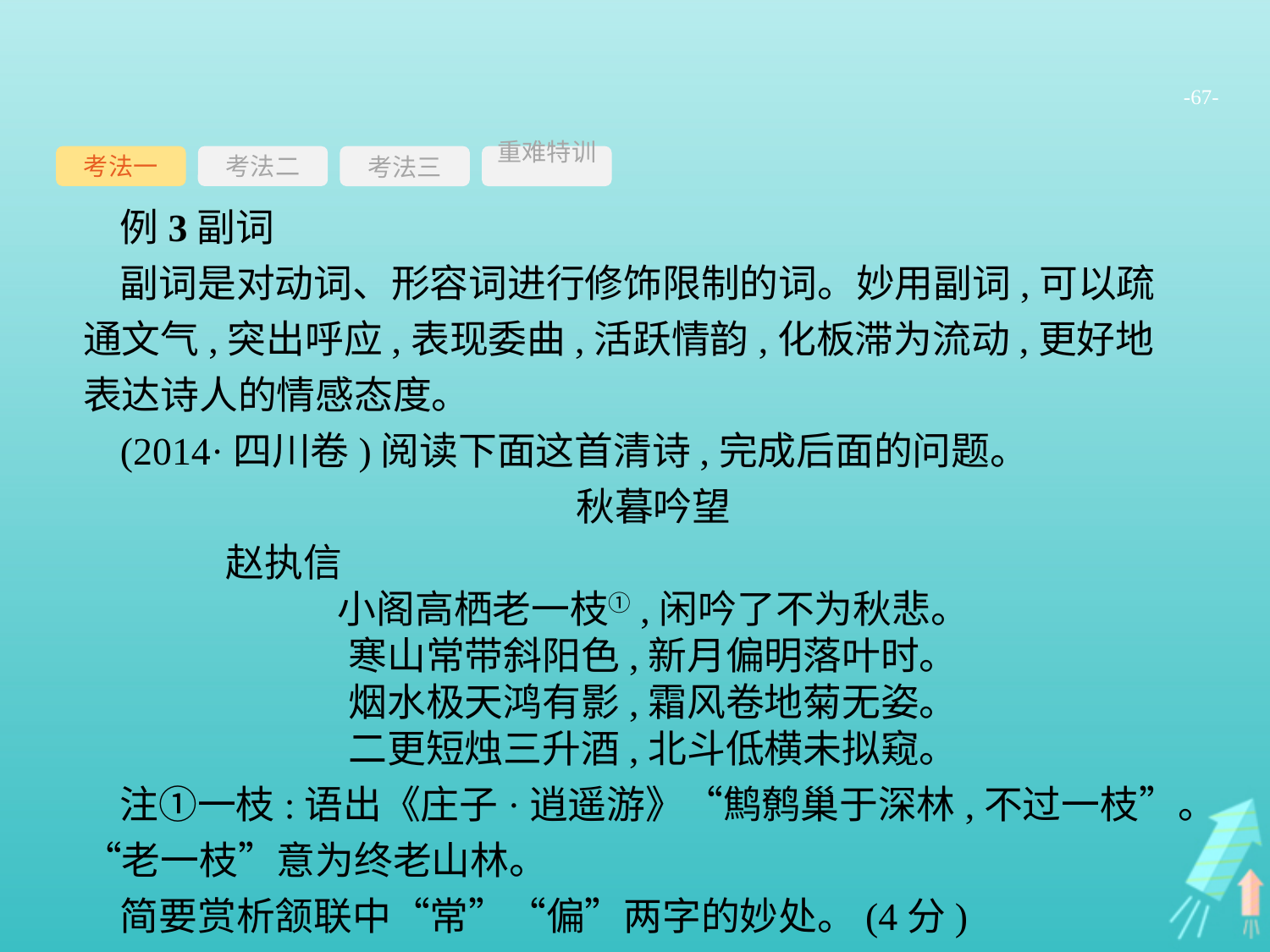

-67-
考法一
考法三
重难特训
考法二
例3副词
副词是对动词、形容词进行修饰限制的词。妙用副词,可以疏通文气,突出呼应,表现委曲,活跃情韵,化板滞为流动,更好地表达诗人的情感态度。
(2014·四川卷)阅读下面这首清诗,完成后面的问题。
秋暮吟望
	赵执信
小阁高栖老一枝①,闲吟了不为秋悲。
寒山常带斜阳色,新月偏明落叶时。
烟水极天鸿有影,霜风卷地菊无姿。
二更短烛三升酒,北斗低横未拟窥。
注①一枝:语出《庄子·逍遥游》“鹪鹩巢于深林,不过一枝”。“老一枝”意为终老山林。
简要赏析颔联中“常”“偏”两字的妙处。(4分)